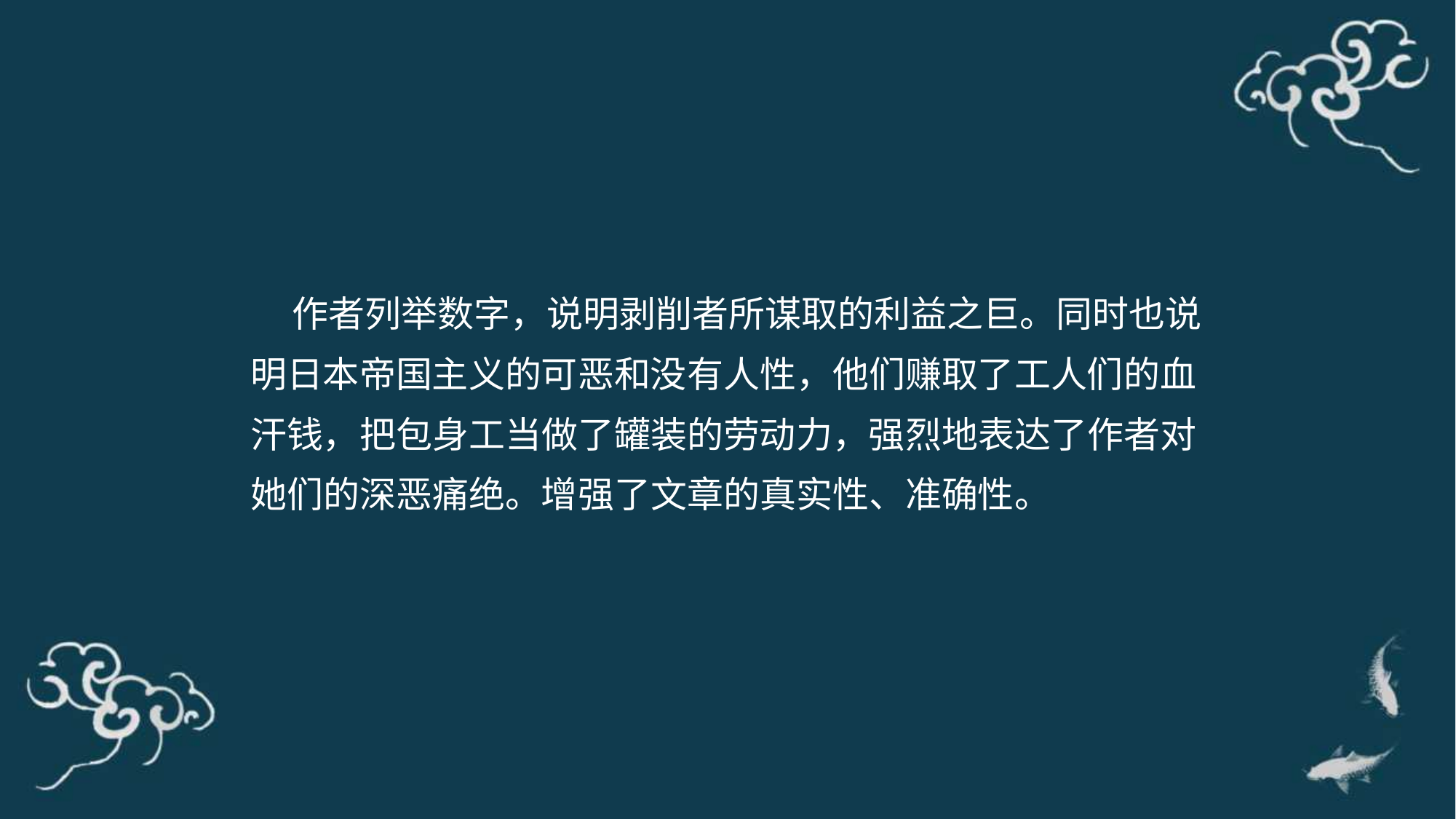

作者列举数字，说明剥削者所谋取的利益之巨。同时也说明日本帝国主义的可恶和没有人性，他们赚取了工人们的血汗钱，把包身工当做了罐装的劳动力，强烈地表达了作者对她们的深恶痛绝。增强了文章的真实性、准确性。